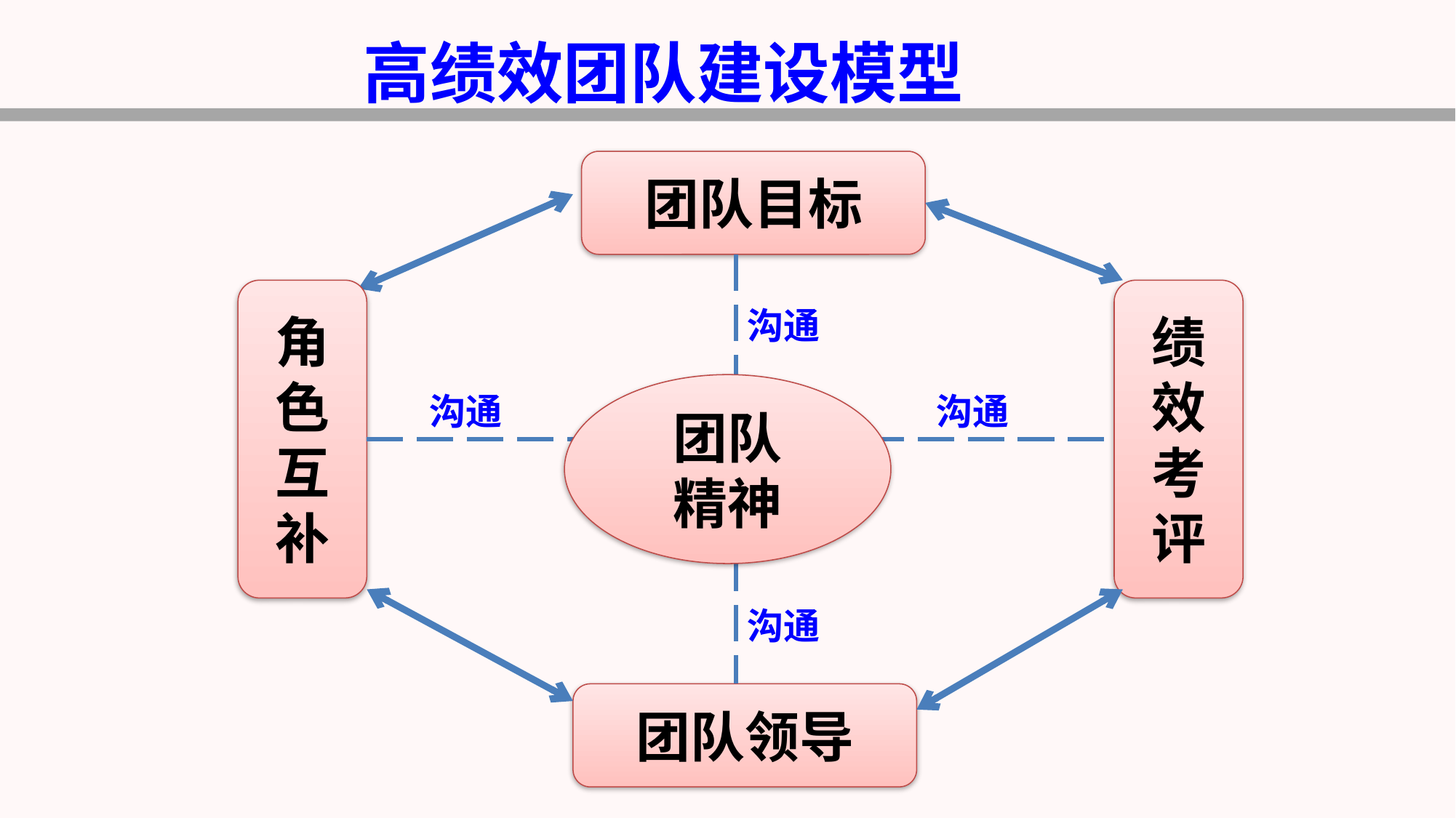

高绩效团队建设模型

团队目标
角色互补
绩效考评
沟通
团队
精神
沟通
沟通
沟通
团队领导